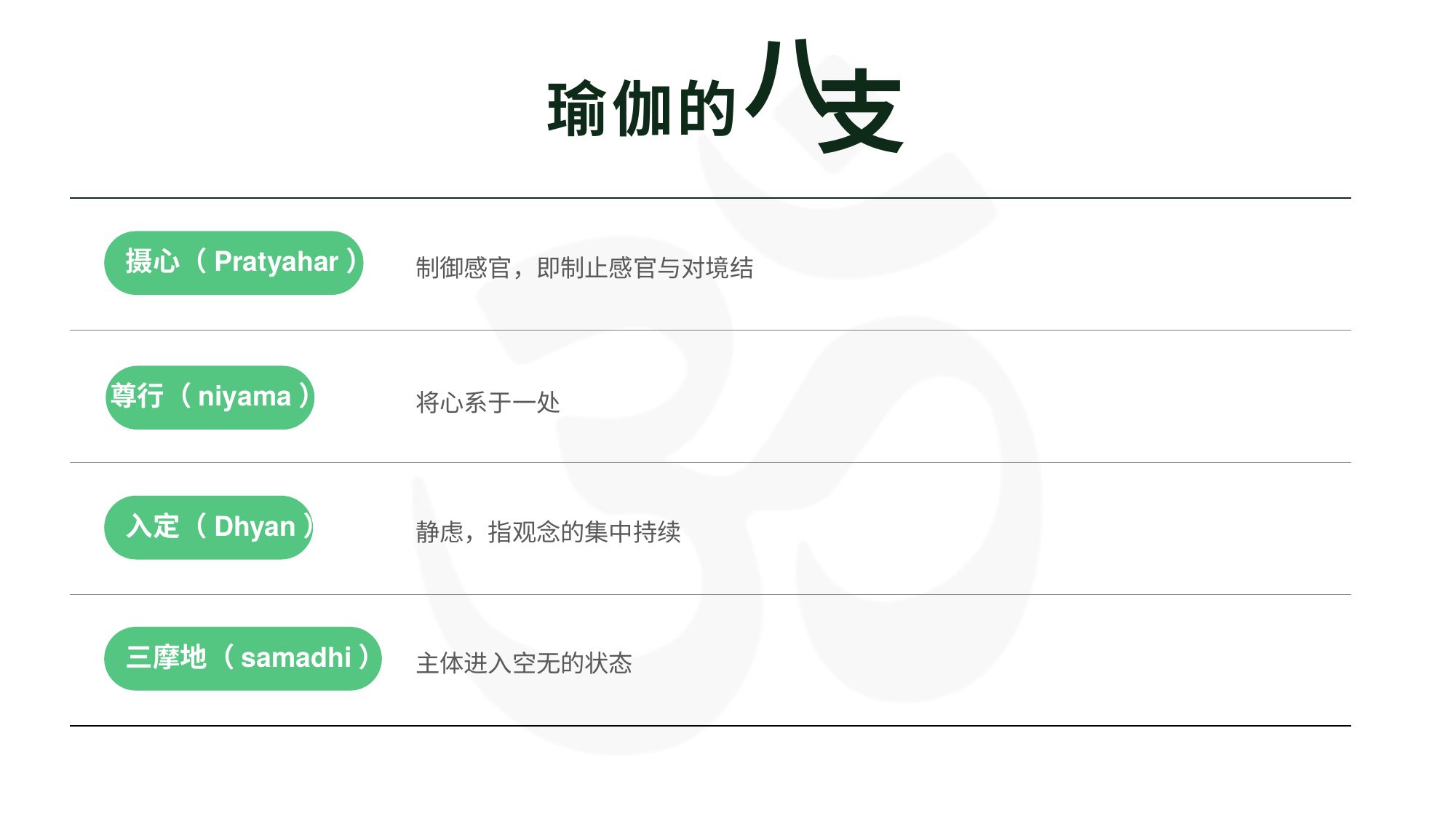

八
支
瑜伽的
|  |  |
| --- | --- |
|  |  |
|  |  |
|  |  |

摄心（Pratyahar）
制御感官，即制止感官与对境结

尊行（niyama）
将心系于一处

入定（Dhyan）
静虑，指观念的集中持续

三摩地（samadhi）
主体进入空无的状态